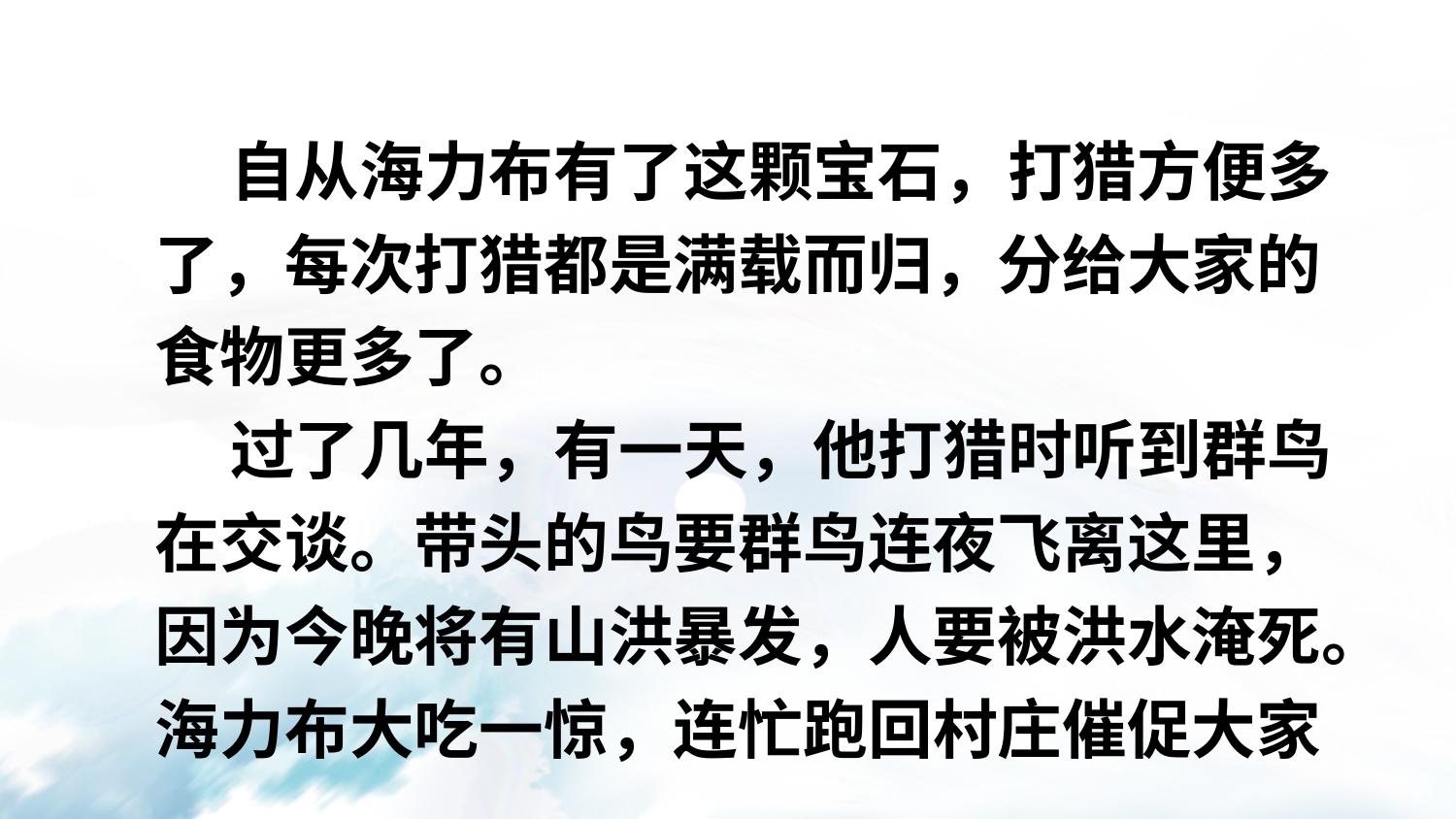

自从海力布有了这颗宝石，打猎方便多了，每次打猎都是满载而归，分给大家的食物更多了。
    过了几年，有一天，他打猎时听到群鸟在交谈。带头的鸟要群鸟连夜飞离这里，因为今晚将有山洪暴发，人要被洪水淹死。海力布大吃一惊，连忙跑回村庄催促大家